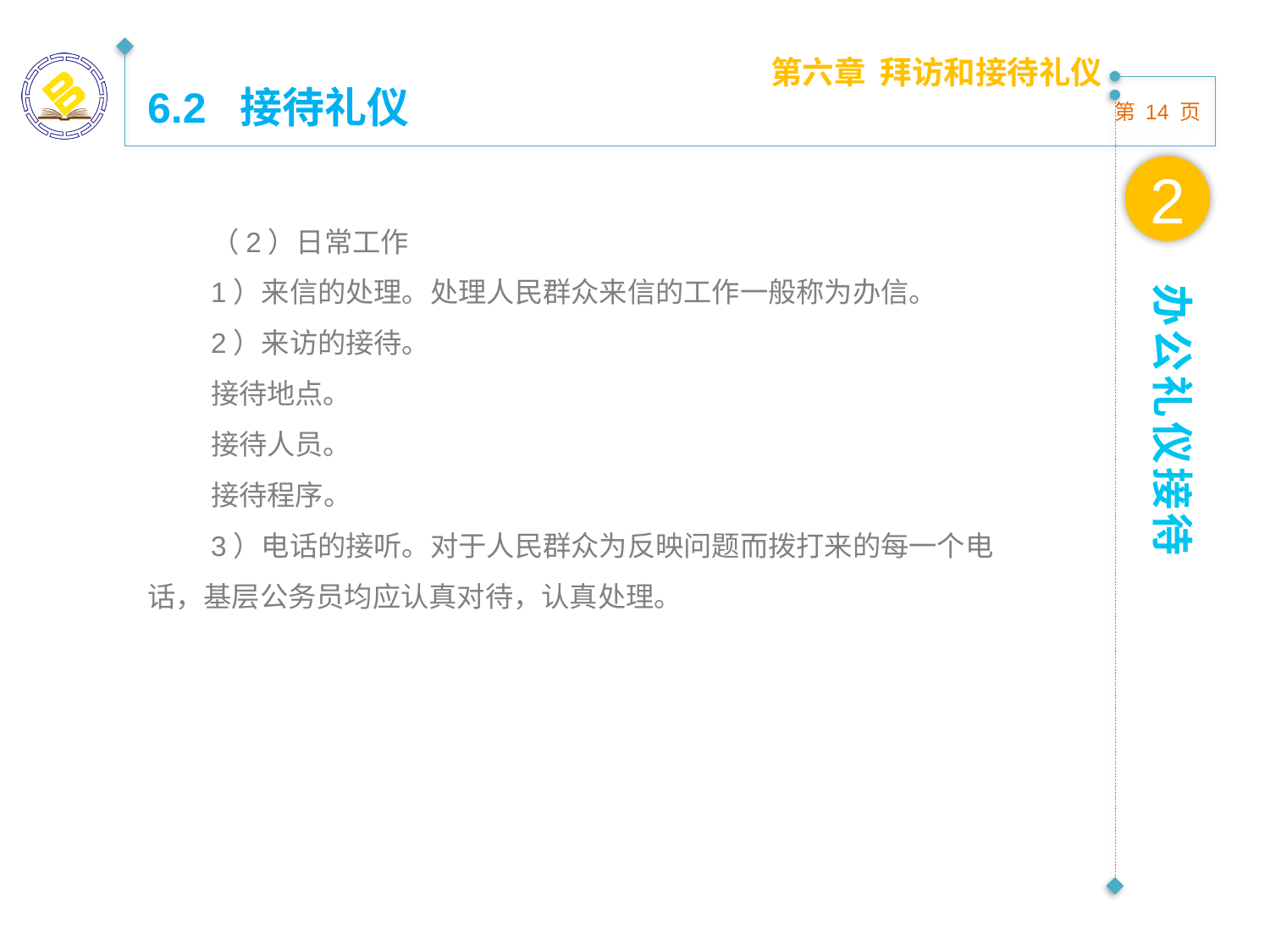

第六章  拜访和接待礼仪
6.2  接待礼仪
2
（2）日常工作
1）来信的处理。处理人民群众来信的工作一般称为办信。
2）来访的接待。
接待地点。
接待人员。
接待程序。
3）电话的接听。对于人民群众为反映问题而拨打来的每一个电话，基层公务员均应认真对待，认真处理。

办公礼仪接待